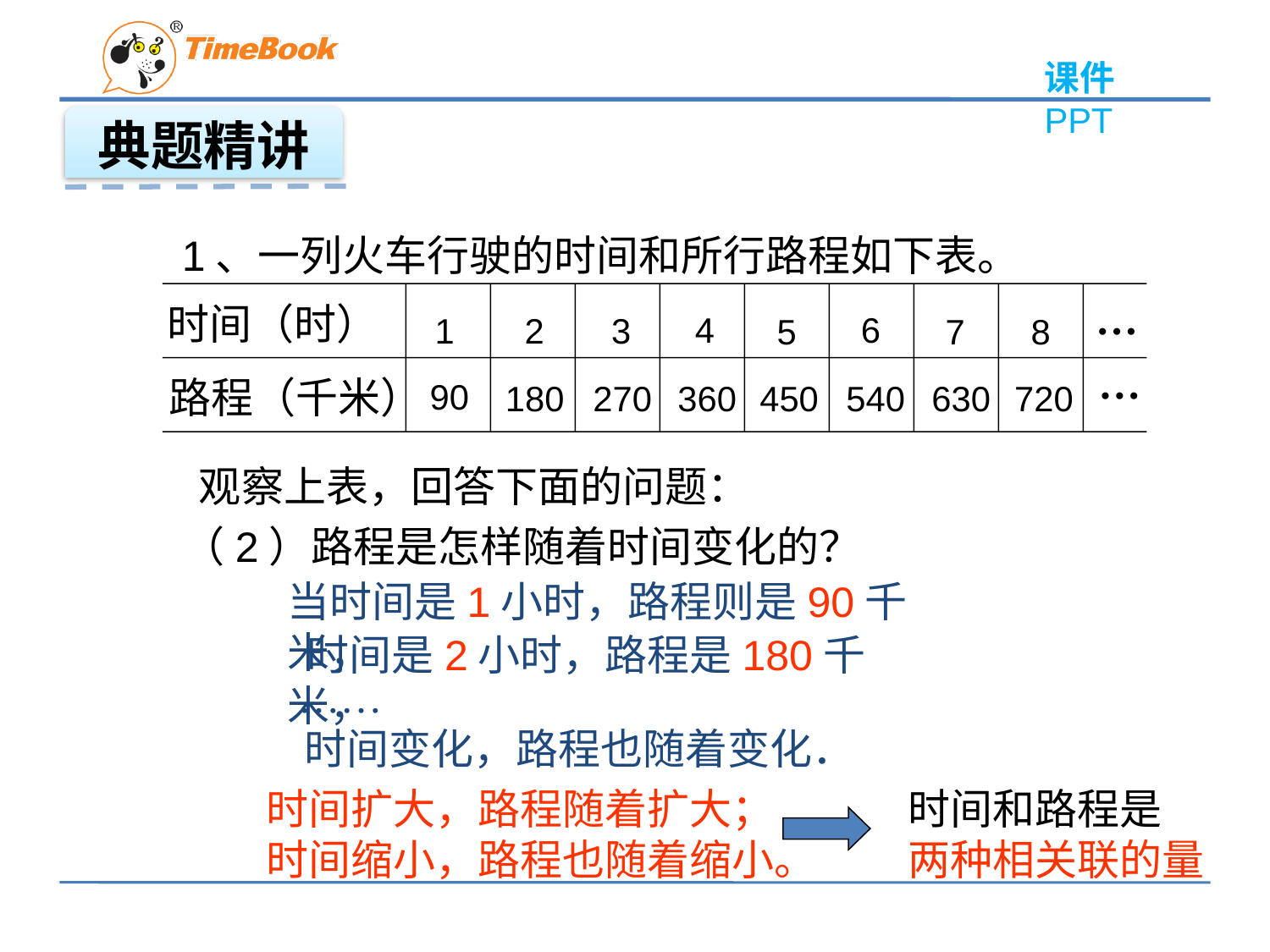

典题精讲

1、一列火车行驶的时间和所行路程如下表。

…
时间（时）
4
6
1
2
3
5
7
8
…

路程（千米）
90
180
270
360
450
540
630
720

观察上表，回答下面的问题：
（2）路程是怎样随着时间变化的？
当时间是1小时，路程则是90千米，
 时间是2小时，路程是180千米，
……
时间变化，路程也随着变化．
时间扩大，路程随着扩大；
时间缩小，路程也随着缩小。
时间和路程是
两种相关联的量